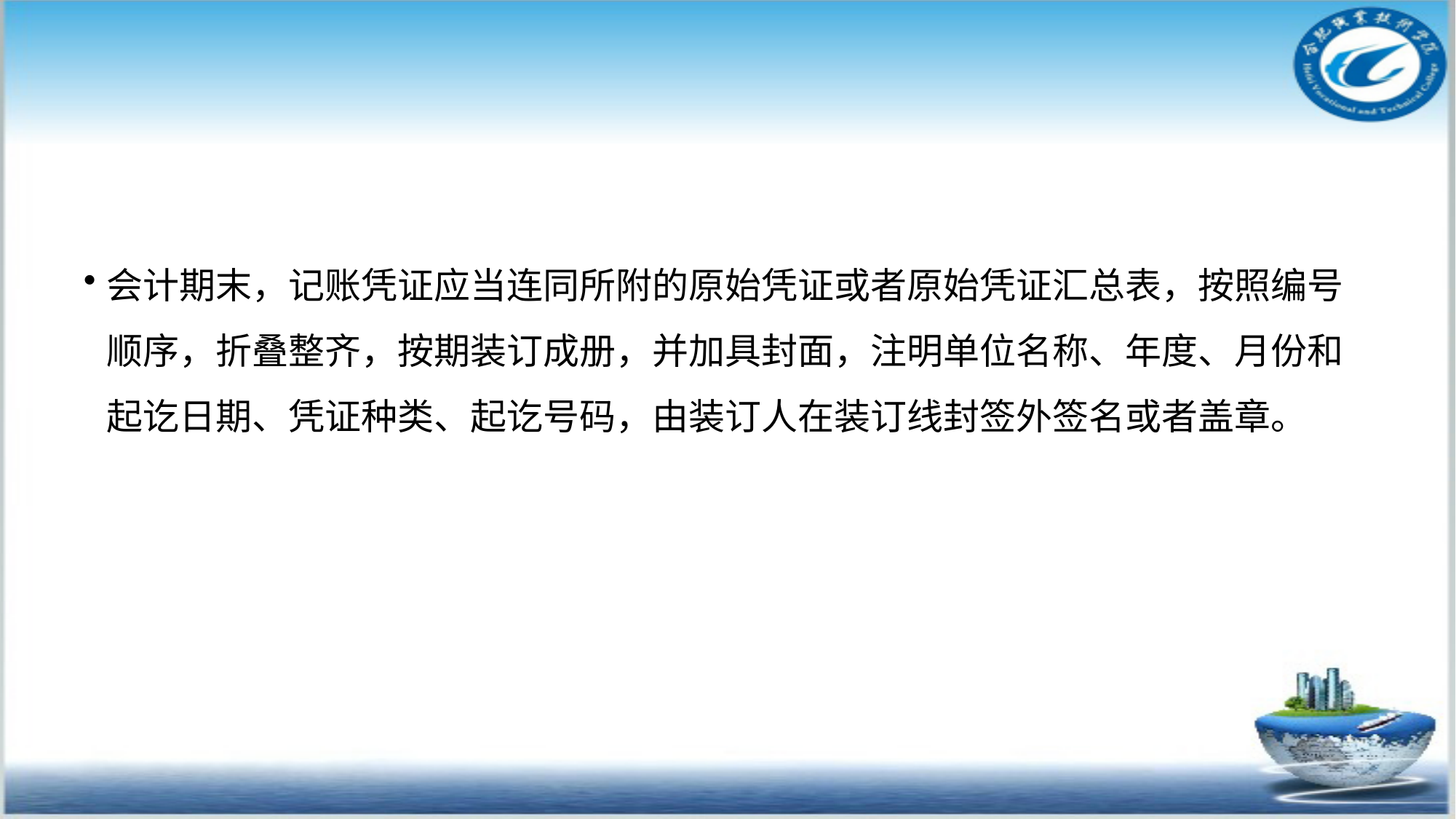

会计期末，记账凭证应当连同所附的原始凭证或者原始凭证汇总表，按照编号顺序，折叠整齐，按期装订成册，并加具封面，注明单位名称、年度、月份和起讫日期、凭证种类、起讫号码，由装订人在装订线封签外签名或者盖章。